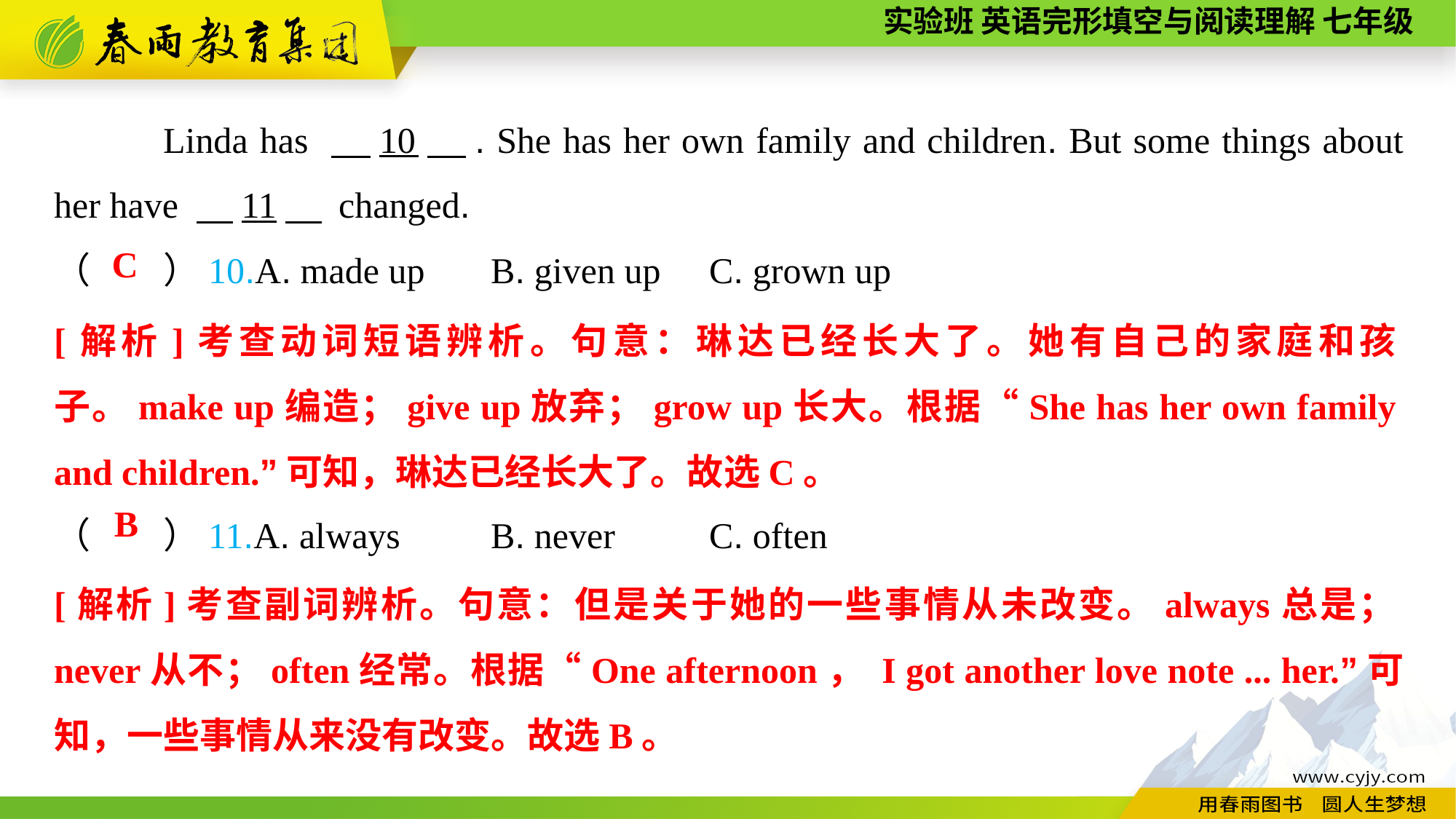

Linda has 　10　. She has her own family and children. But some things about her have 　11　 changed.
（　　）10.A. made up	B. given up	C. grown up
C
[解析]考查动词短语辨析。句意：琳达已经长大了。她有自己的家庭和孩子。make up编造；give up放弃；grow up长大。根据“She has her own family and children.”可知，琳达已经长大了。故选C。
（　　）11.A. always	B. never	C. often
B
[解析]考查副词辨析。句意：但是关于她的一些事情从未改变。always总是；never从不；often经常。根据“One afternoon， I got another love note ... her.”可知，一些事情从来没有改变。故选B。